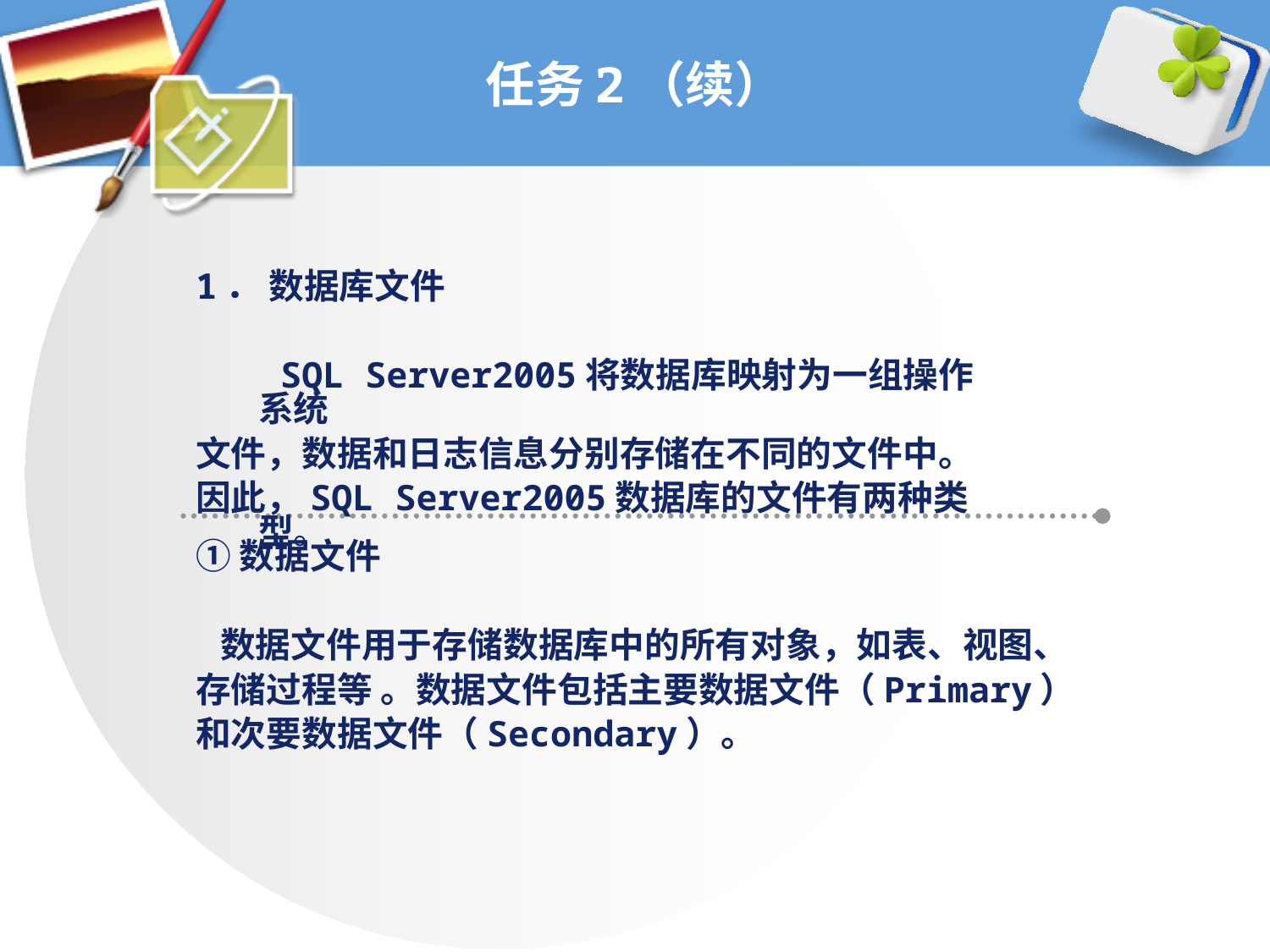

# 任务2（续）
1． 数据库文件

    SQL Server2005将数据库映射为一组操作系统
文件，数据和日志信息分别存储在不同的文件中。
因此，SQL Server2005数据库的文件有两种类型。

①数据文件

  数据文件用于存储数据库中的所有对象，如表、视图、
存储过程等 。数据文件包括主要数据文件（Primary）
和次要数据文件（Secondary）。